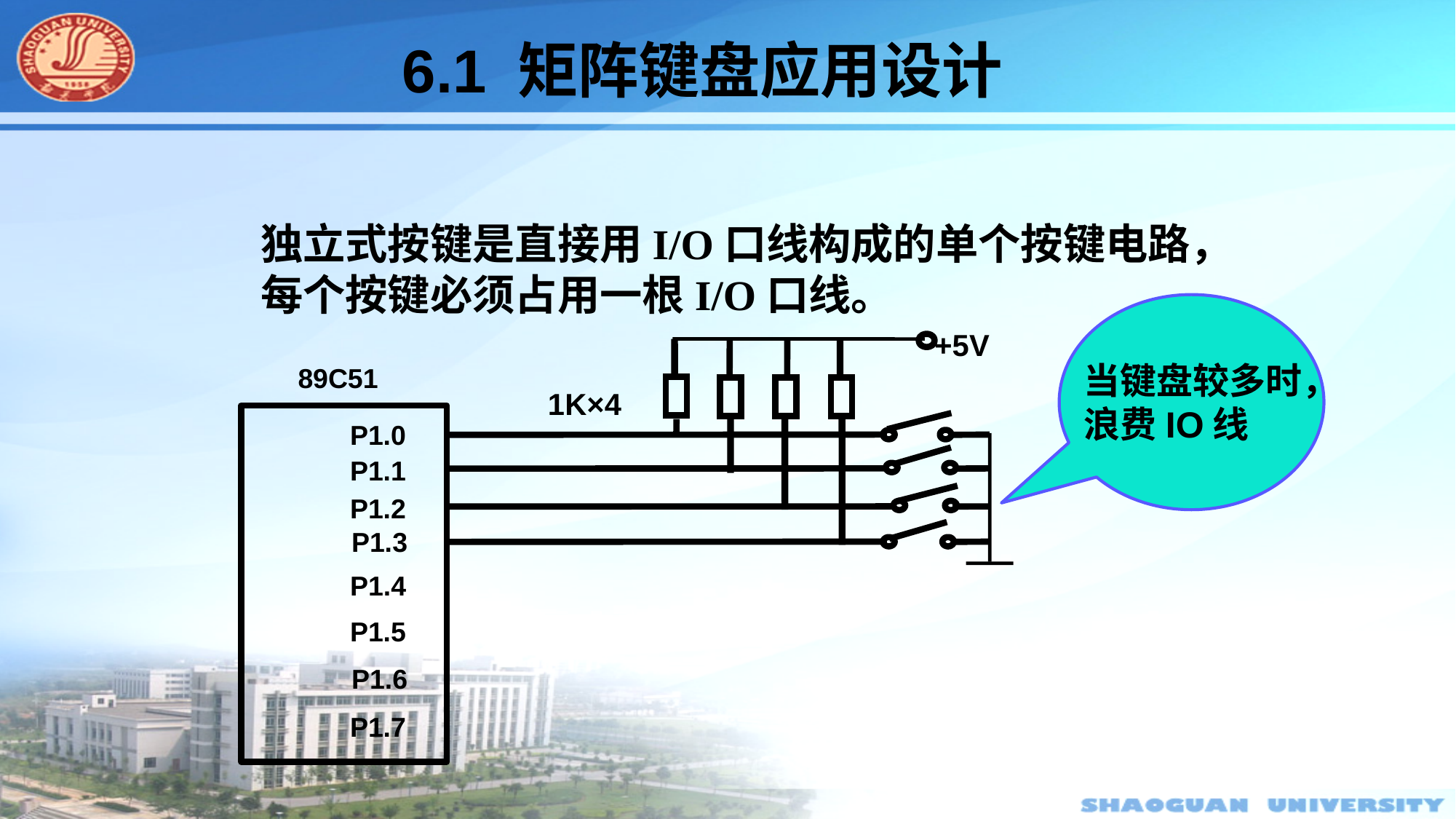

6.1 矩阵键盘应用设计
独立式按键是直接用I/O口线构成的单个按键电路，每个按键必须占用一根I/O口线。

+5V

89C51

1K×4

P1.0

P1.1

P1.2

P1.3

P1.4
P1.5
P1.6
P1.7
当键盘较多时，
浪费IO线